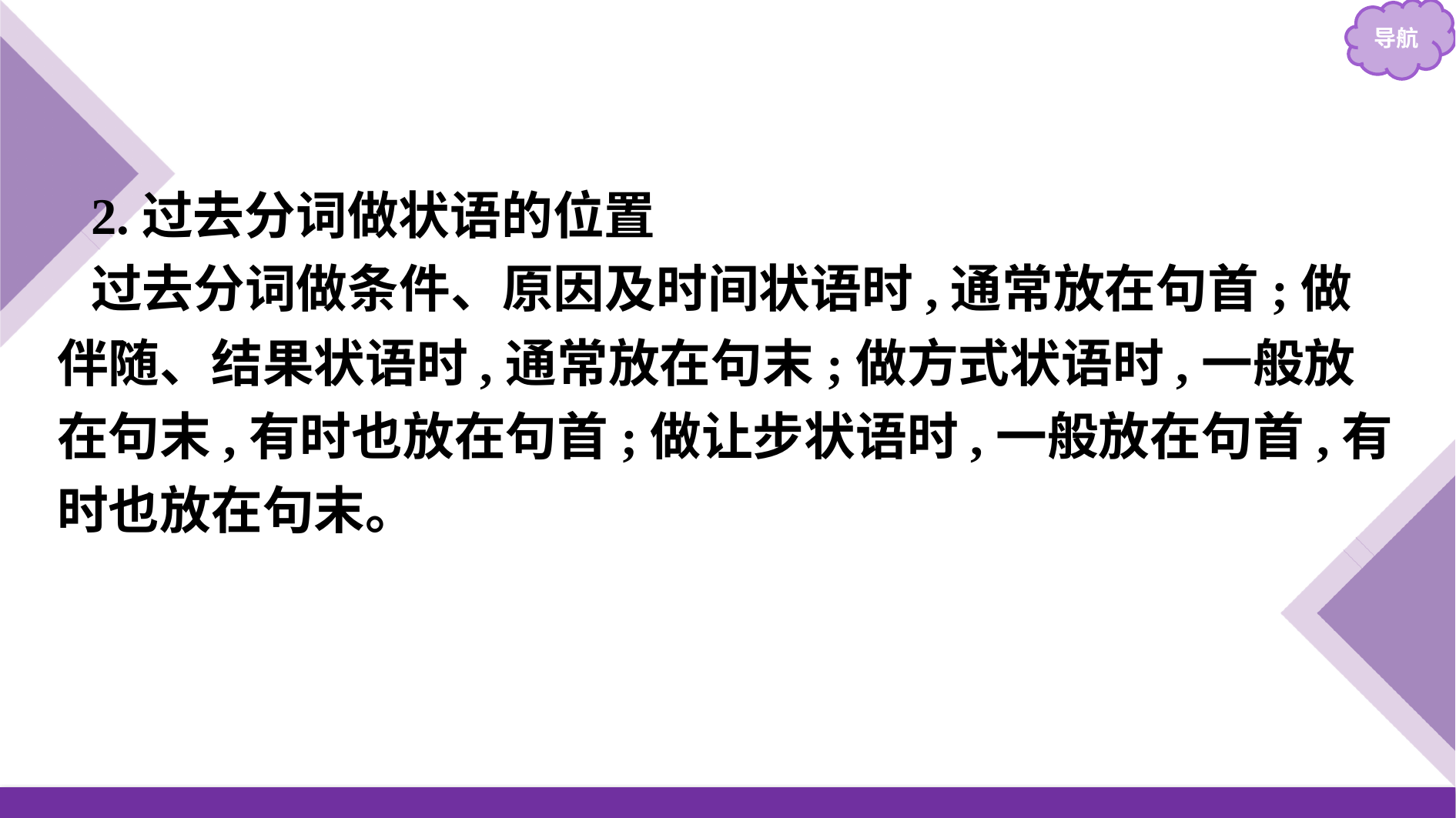

2.过去分词做状语的位置
过去分词做条件、原因及时间状语时,通常放在句首;做伴随、结果状语时,通常放在句末;做方式状语时,一般放在句末,有时也放在句首;做让步状语时,一般放在句首,有时也放在句末。